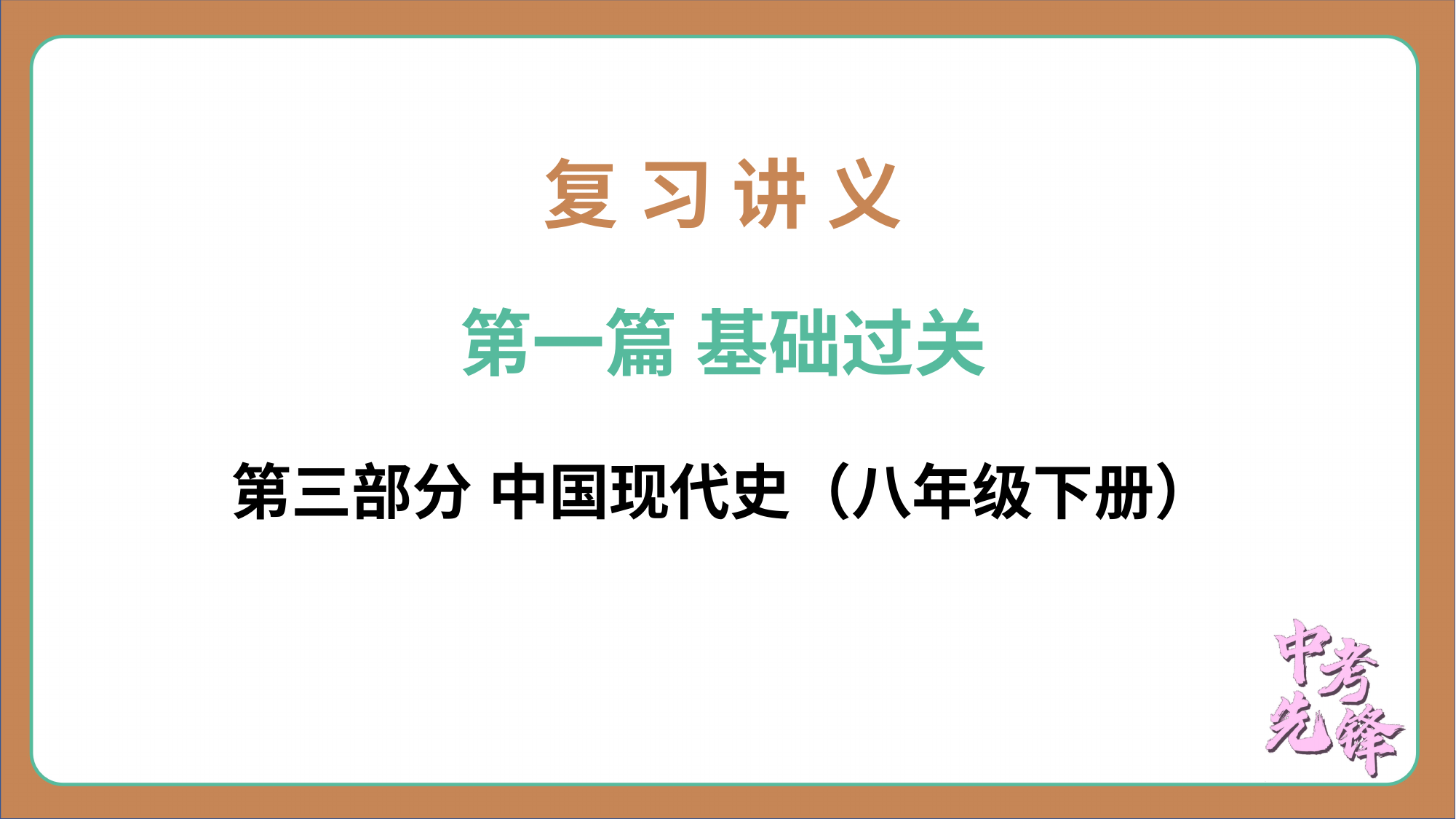

复 习 讲 义
第一篇 基础过关
第三部分 中国现代史（八年级下册）